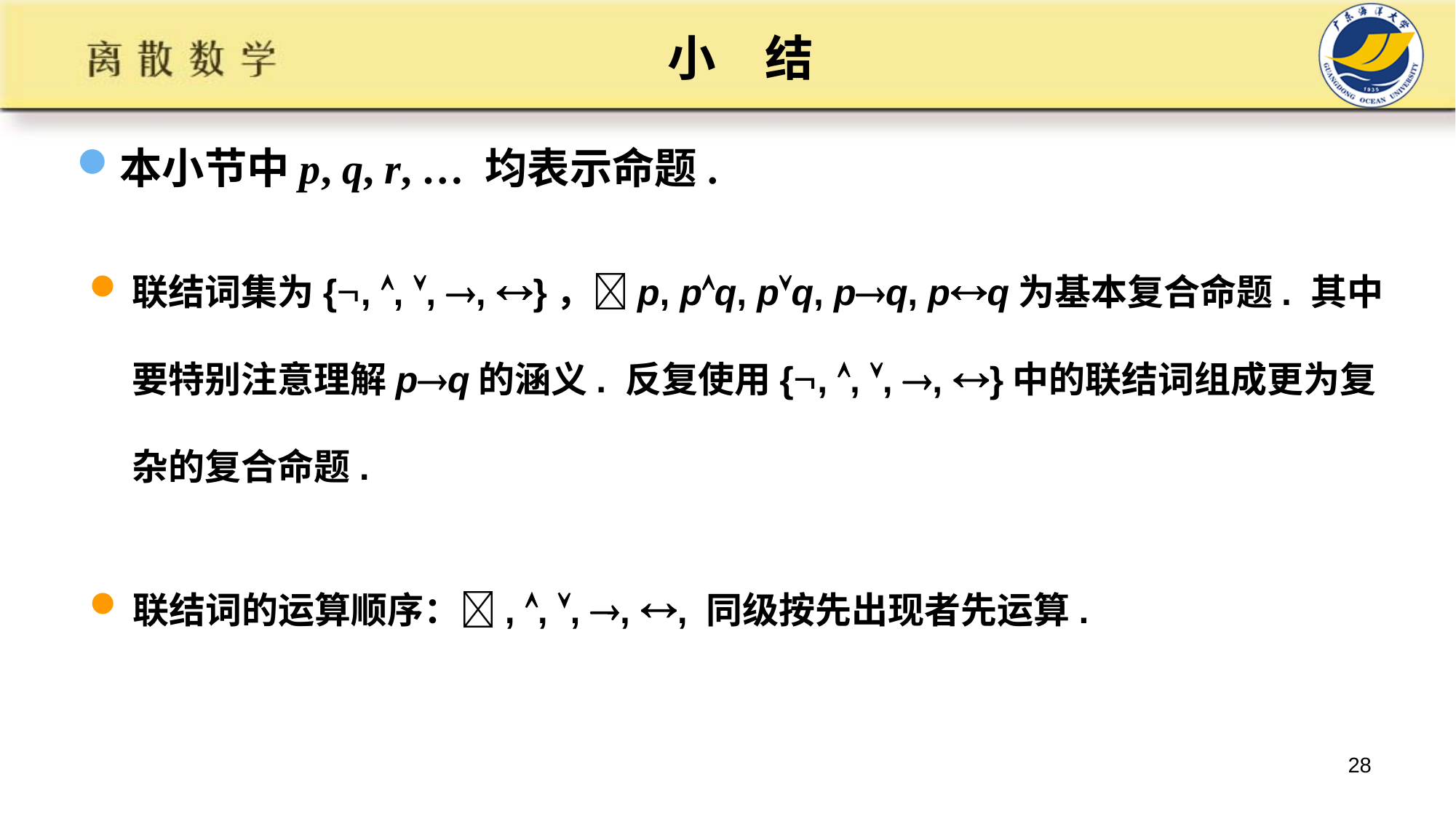

小　结
本小节中p, q, r, … 均表示命题.
联结词集为{¬, ∧, ∨, →, ↔}，¬p, p∧q, p∨q, p→q, p↔q为基本复合命题. 其中要特别注意理解p→q的涵义. 反复使用{¬, ∧, ∨, →, ↔}中的联结词组成更为复杂的复合命题.
联结词的运算顺序：¬, ∧, ∨, →, ↔, 同级按先出现者先运算.
28